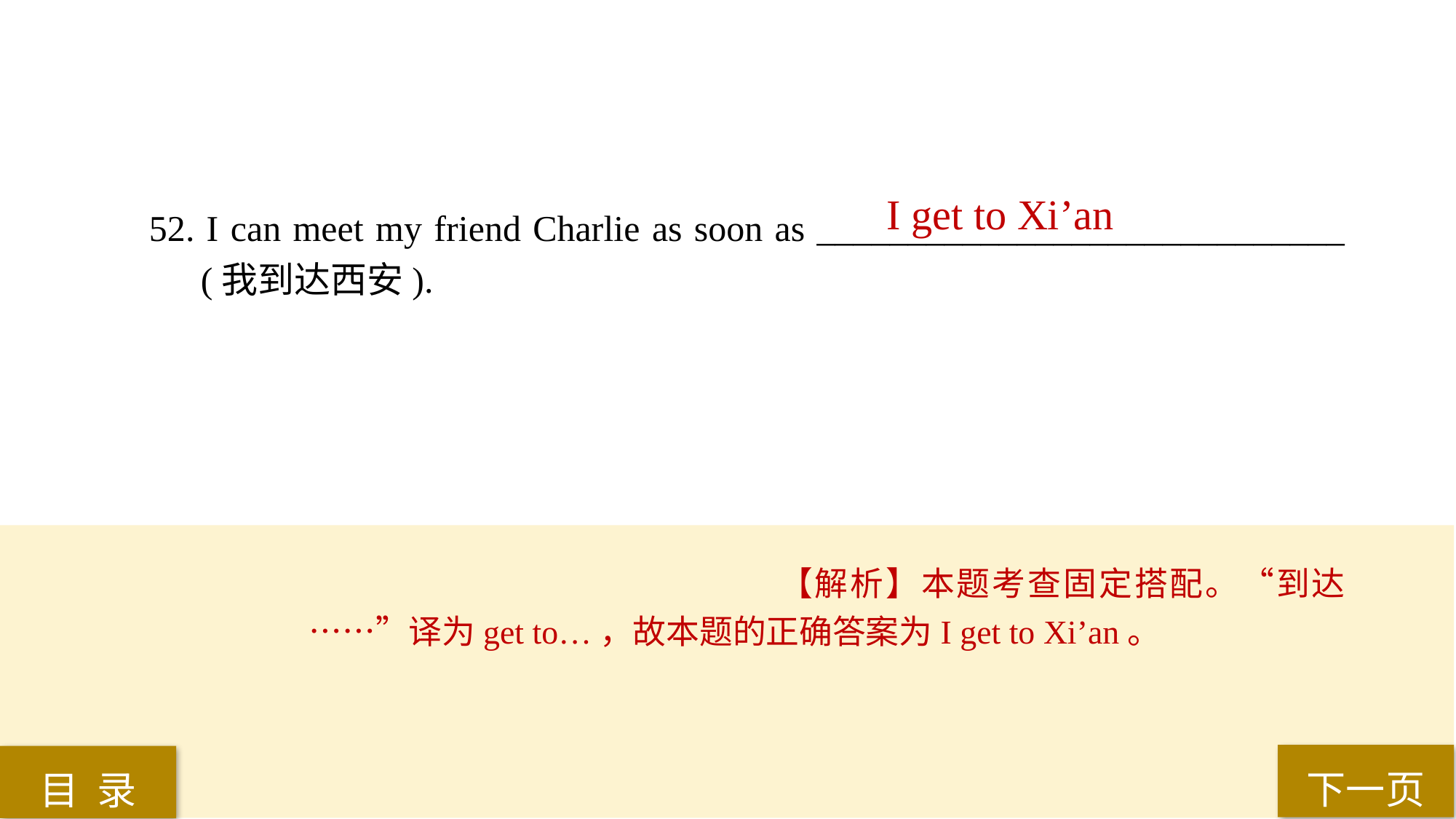

I get to Xi’an
52. I can meet my friend Charlie as soon as _____________________________ (我到达西安).
【解析】本题考查固定搭配。“到达……”译为get to…，故本题的正确答案为I get to Xi’an。